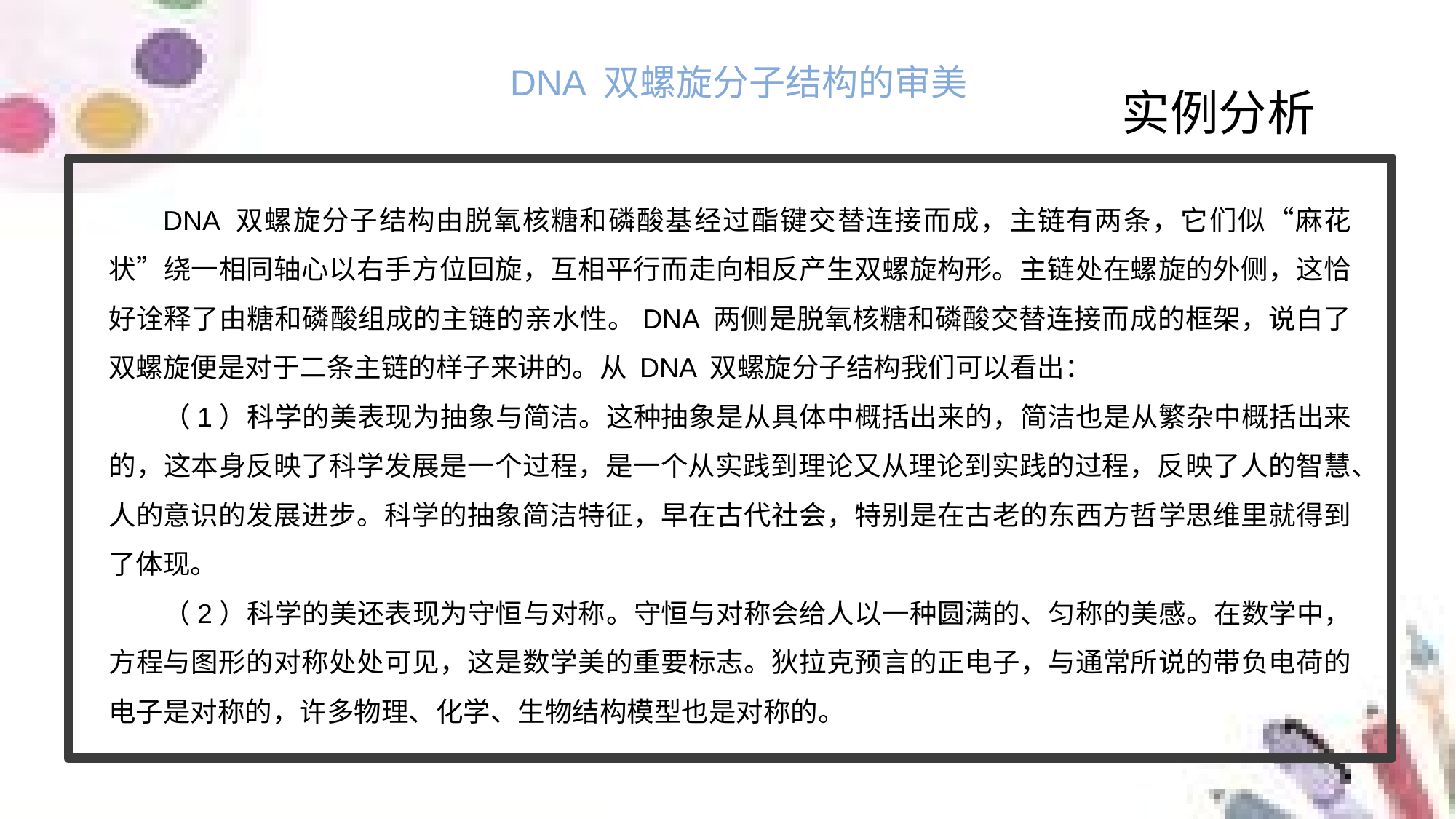

DNA 双螺旋分子结构的审美
实例分析

DNA 双螺旋分子结构由脱氧核糖和磷酸基经过酯键交替连接而成，主链有两条，它们似“麻花状”绕一相同轴心以右手方位回旋，互相平行而走向相反产生双螺旋构形。主链处在螺旋的外侧，这恰好诠释了由糖和磷酸组成的主链的亲水性。DNA 两侧是脱氧核糖和磷酸交替连接而成的框架，说白了双螺旋便是对于二条主链的样子来讲的。从 DNA 双螺旋分子结构我们可以看出：
（1）科学的美表现为抽象与简洁。这种抽象是从具体中概括出来的，简洁也是从繁杂中概括出来的，这本身反映了科学发展是一个过程，是一个从实践到理论又从理论到实践的过程，反映了人的智慧、人的意识的发展进步。科学的抽象简洁特征，早在古代社会，特别是在古老的东西方哲学思维里就得到了体现。
（2）科学的美还表现为守恒与对称。守恒与对称会给人以一种圆满的、匀称的美感。在数学中，方程与图形的对称处处可见，这是数学美的重要标志。狄拉克预言的正电子，与通常所说的带负电荷的电子是对称的，许多物理、化学、生物结构模型也是对称的。